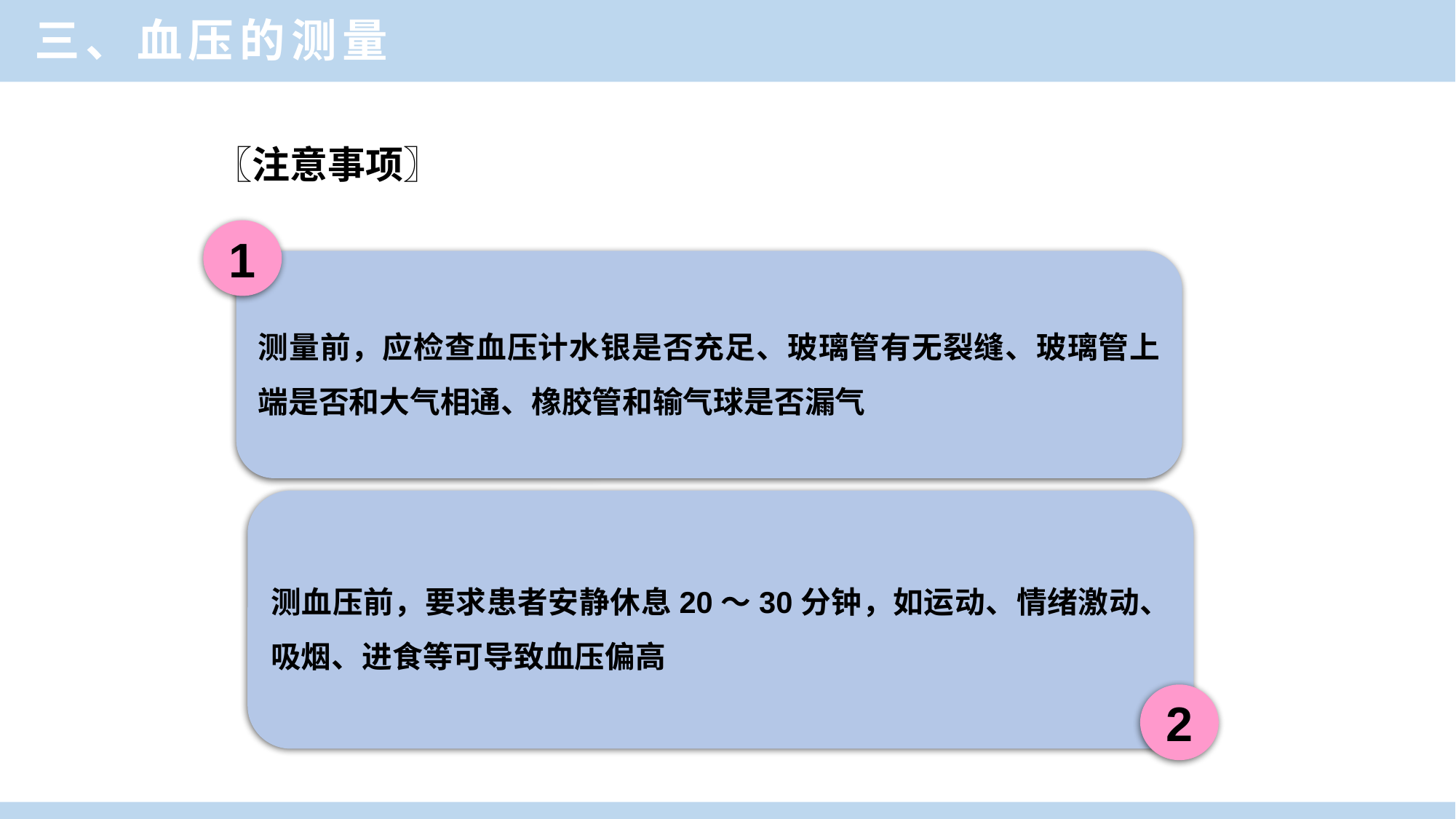

三、血压的测量
〖注意事项〗
1
测量前，应检查血压计水银是否充足、玻璃管有无裂缝、玻璃管上端是否和大气相通、橡胶管和输气球是否漏气
测血压前，要求患者安静休息20～30分钟，如运动、情绪激动、吸烟、进食等可导致血压偏高
2